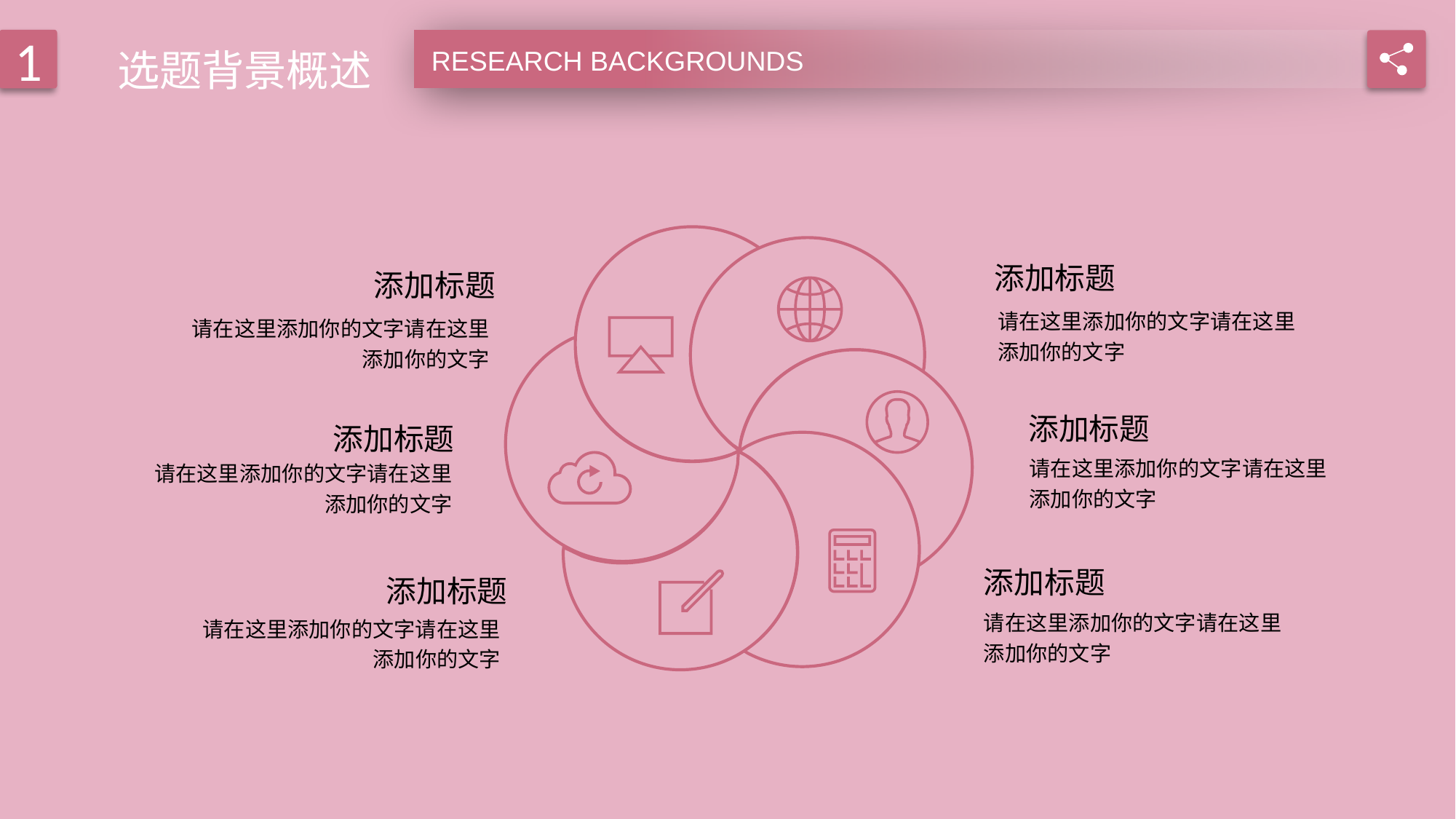

选题背景概述
1

RESEARCH BACKGROUNDS

添加标题

添加标题

请在这里添加你的文字请在这里添加你的文字

请在这里添加你的文字请在这里添加你的文字

添加标题
添加标题
请在这里添加你的文字请在这里添加你的文字

请在这里添加你的文字请在这里添加你的文字

添加标题
添加标题

请在这里添加你的文字请在这里添加你的文字

请在这里添加你的文字请在这里添加你的文字